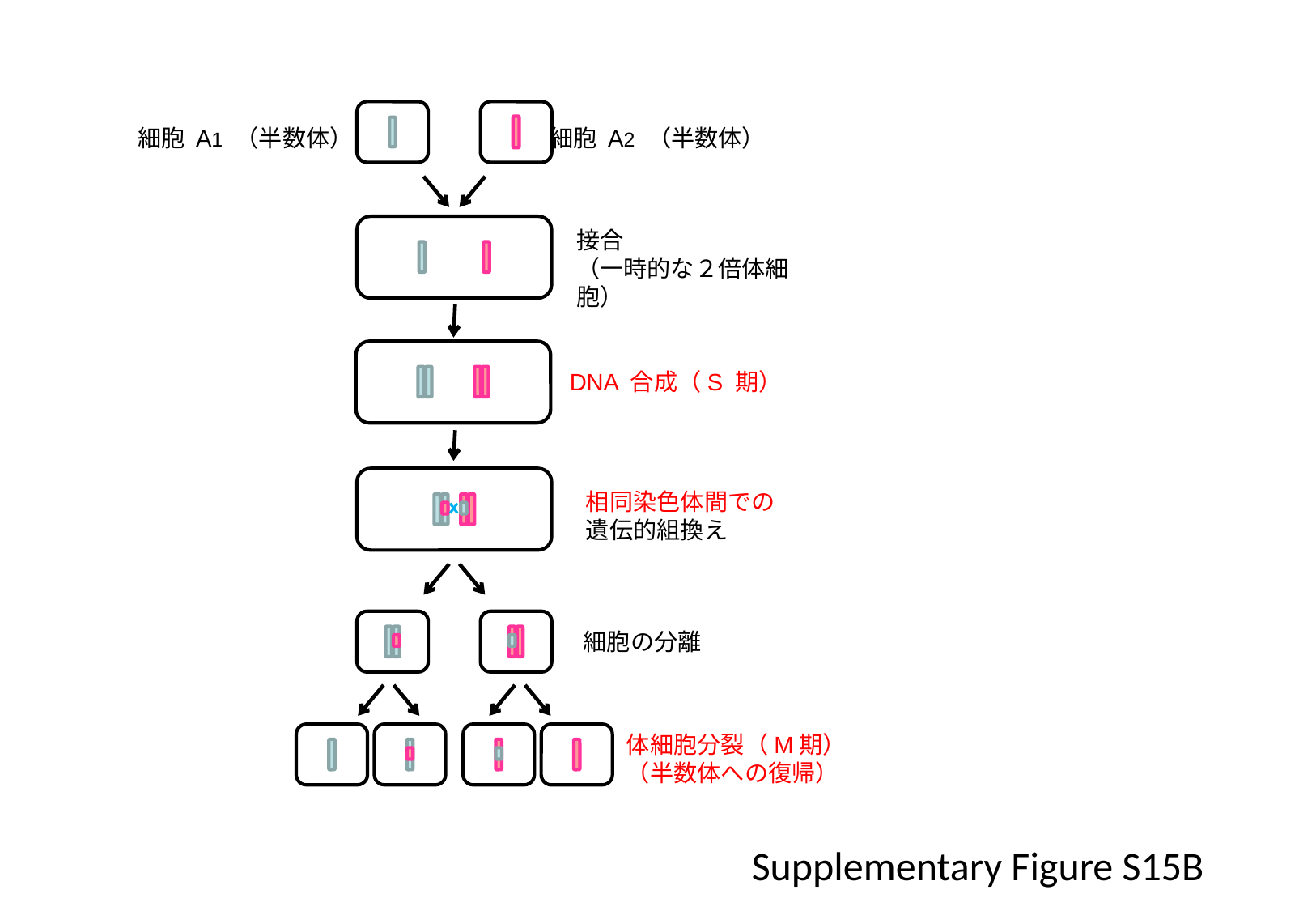

細胞 A1 （半数体）
細胞 A2 （半数体）

接合
（一時的な２倍体細胞）

DNA 合成（S 期）

相同染色体間での
遺伝的組換え

細胞の分離
体細胞分裂（M期）
（半数体への復帰）

Supplementary Figure S15B